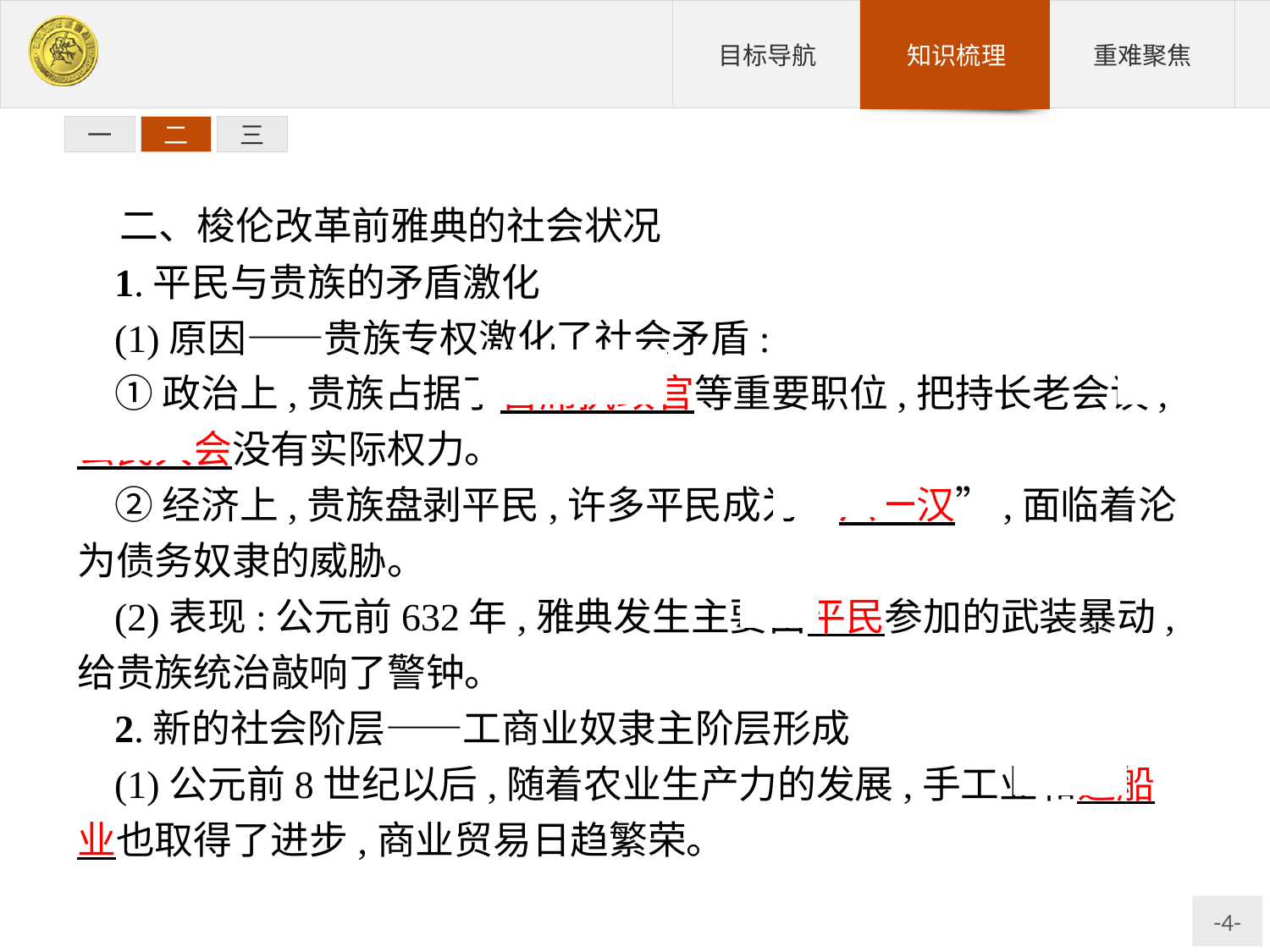

一
二
三
二、梭伦改革前雅典的社会状况
1.平民与贵族的矛盾激化
(1)原因——贵族专权激化了社会矛盾:
①政治上,贵族占据了首席执政官等重要职位,把持长老会议,公民大会没有实际权力。
②经济上,贵族盘剥平民,许多平民成为“六一汉”,面临着沦为债务奴隶的威胁。
(2)表现:公元前632年,雅典发生主要由平民参加的武装暴动,给贵族统治敲响了警钟。
2.新的社会阶层——工商业奴隶主阶层形成
(1)公元前8世纪以后,随着农业生产力的发展,手工业和造船业也取得了进步,商业贸易日趋繁荣。